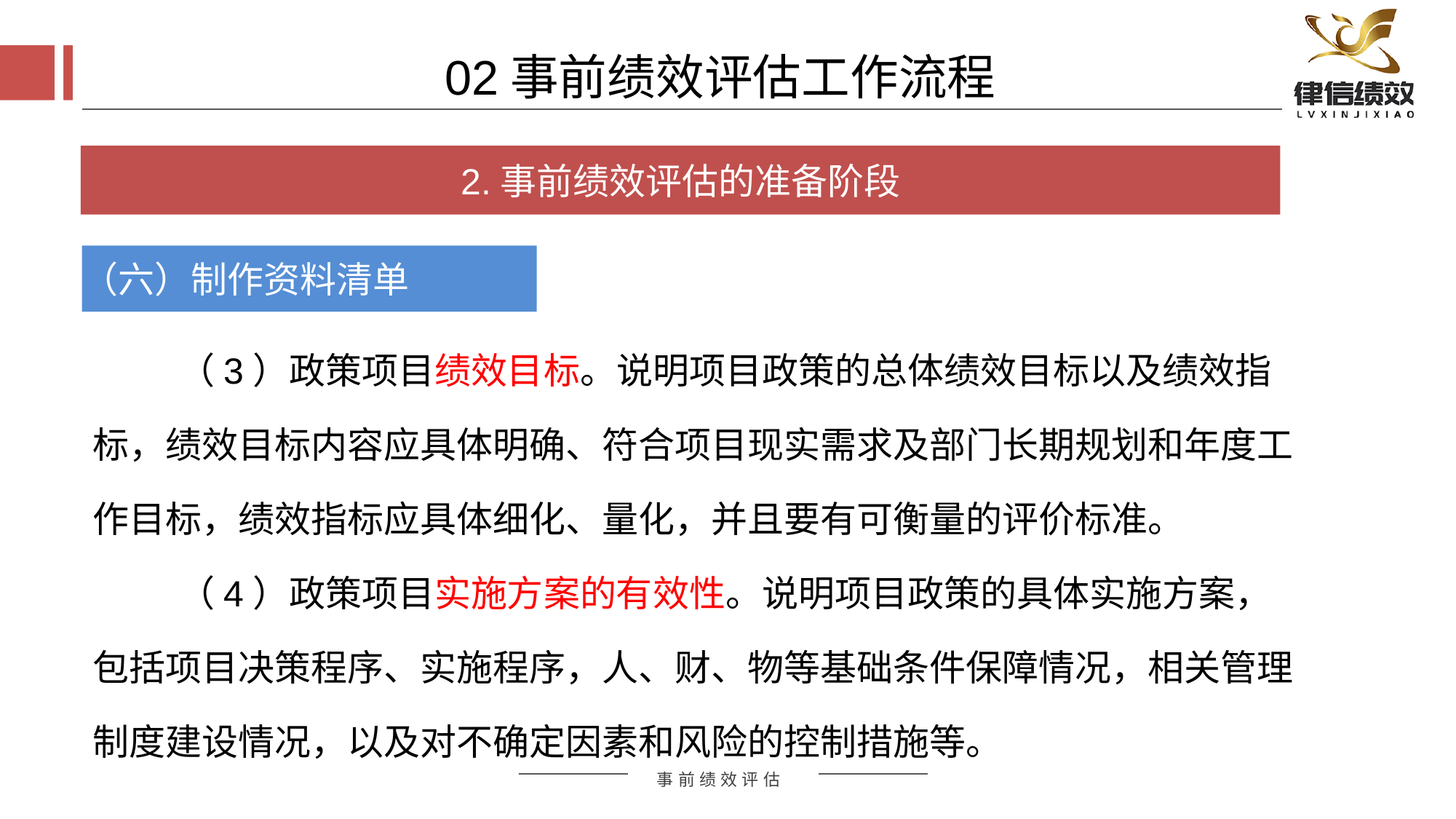

02事前绩效评估工作流程
2.事前绩效评估的准备阶段
（六）制作资料清单
（3）政策项目绩效目标。说明项目政策的总体绩效目标以及绩效指标，绩效目标内容应具体明确、符合项目现实需求及部门长期规划和年度工作目标，绩效指标应具体细化、量化，并且要有可衡量的评价标准。
（4）政策项目实施方案的有效性。说明项目政策的具体实施方案，包括项目决策程序、实施程序，人、财、物等基础条件保障情况，相关管理制度建设情况，以及对不确定因素和风险的控制措施等。

评估方式
评估方式